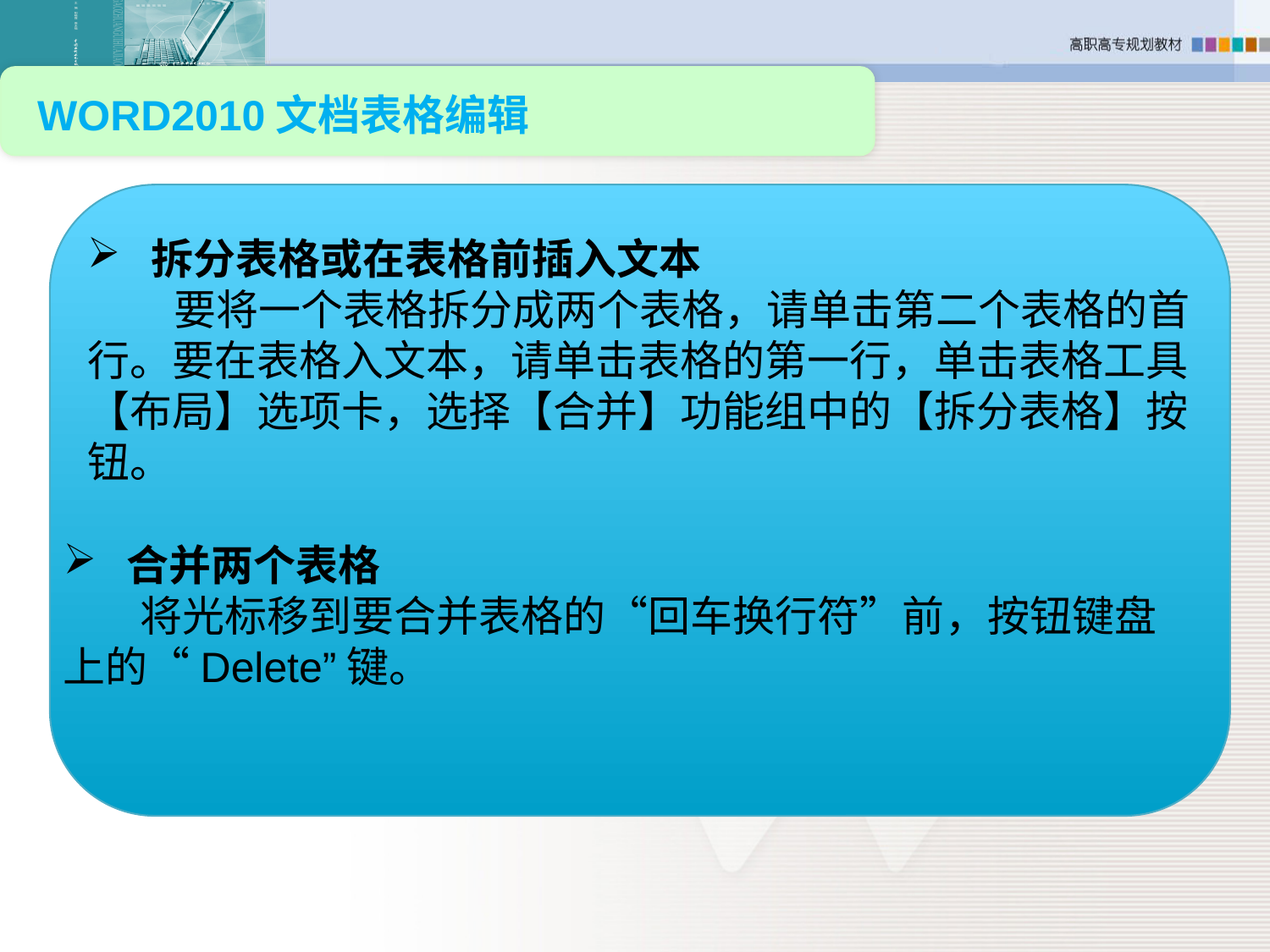

word2010文档表格编辑

拆分表格或在表格前插入文本
        要将一个表格拆分成两个表格，请单击第二个表格的首行。要在表格入文本，请单击表格的第一行，单击表格工具【布局】选项卡，选择【合并】功能组中的【拆分表格】按钮。
合并两个表格
       将光标移到要合并表格的“回车换行符”前，按钮键盘上的“Delete”键。